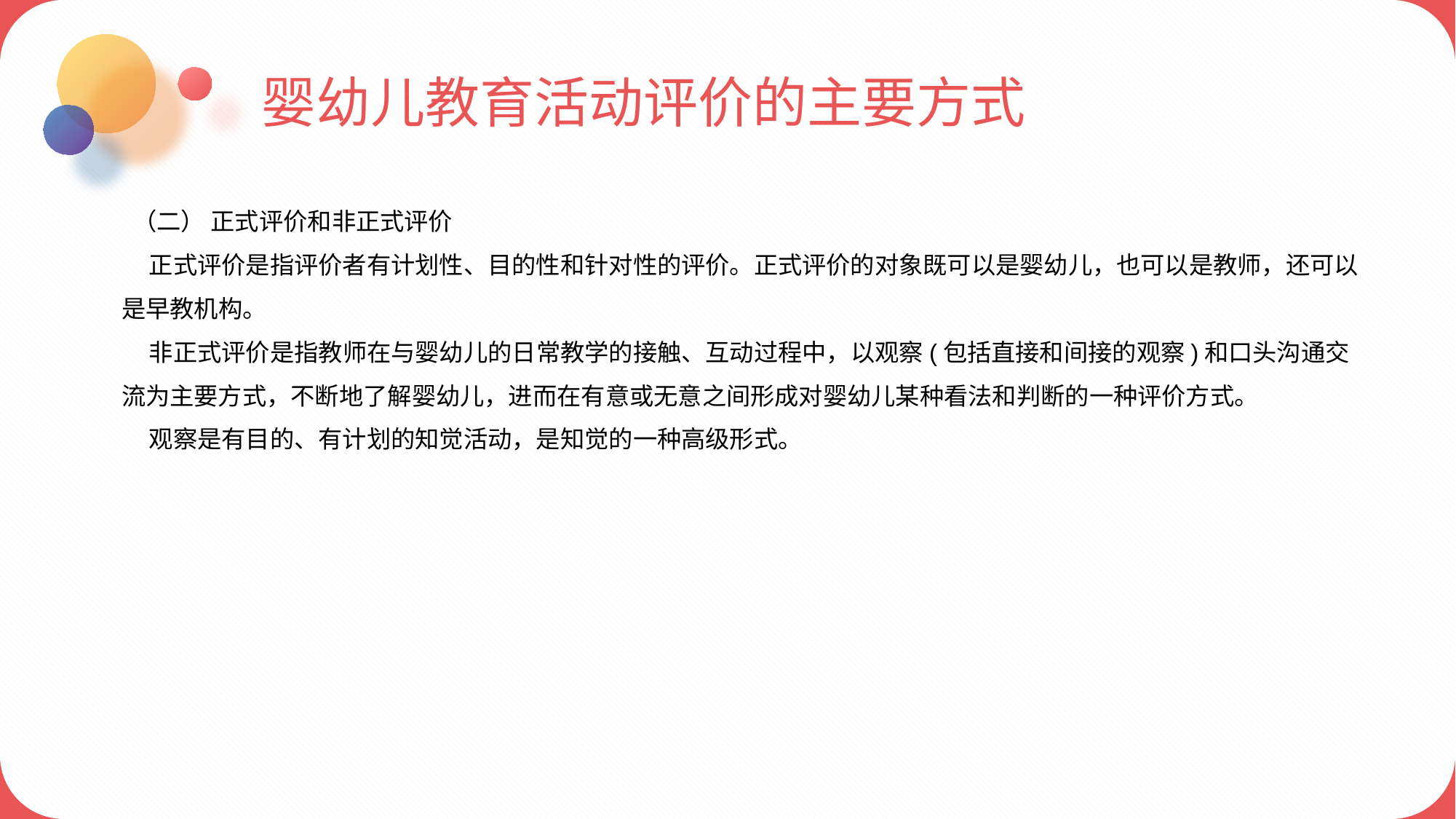

婴幼儿教育活动评价的主要方式
 （二） 正式评价和非正式评价
    正式评价是指评价者有计划性、目的性和针对性的评价。正式评价的对象既可以是婴幼儿，也可以是教师，还可以是早教机构。
    非正式评价是指教师在与婴幼儿的日常教学的接触、互动过程中，以观察(包括直接和间接的观察)和口头沟通交流为主要方式，不断地了解婴幼儿，进而在有意或无意之间形成对婴幼儿某种看法和判断的一种评价方式。
    观察是有目的、有计划的知觉活动，是知觉的一种高级形式。